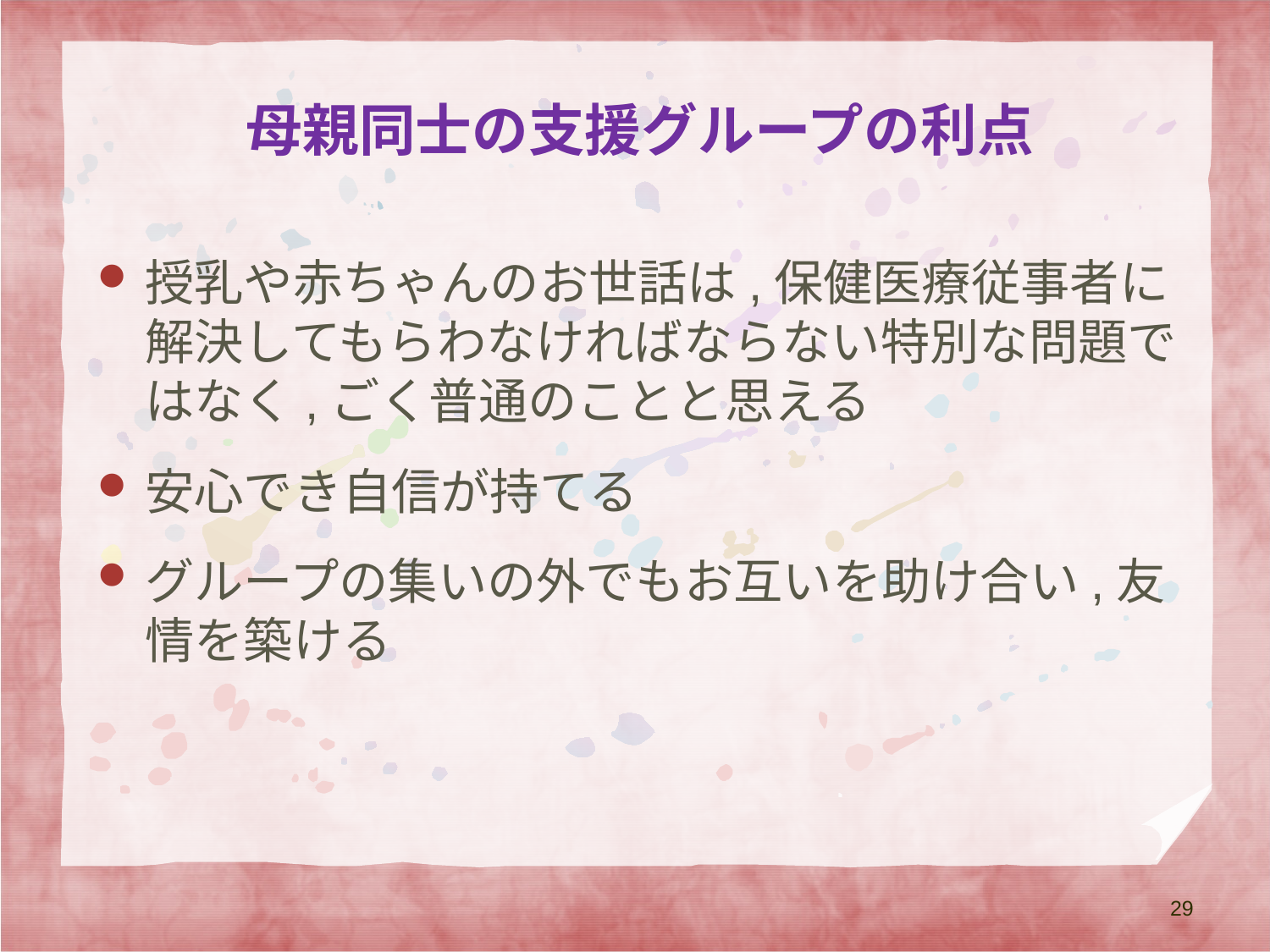

# 母親同士の支援グループの利点
授乳や赤ちゃんのお世話は,保健医療従事者に解決してもらわなければならない特別な問題ではなく,ごく普通のことと思える
安心でき自信が持てる
グループの集いの外でもお互いを助け合い,友情を築ける

29